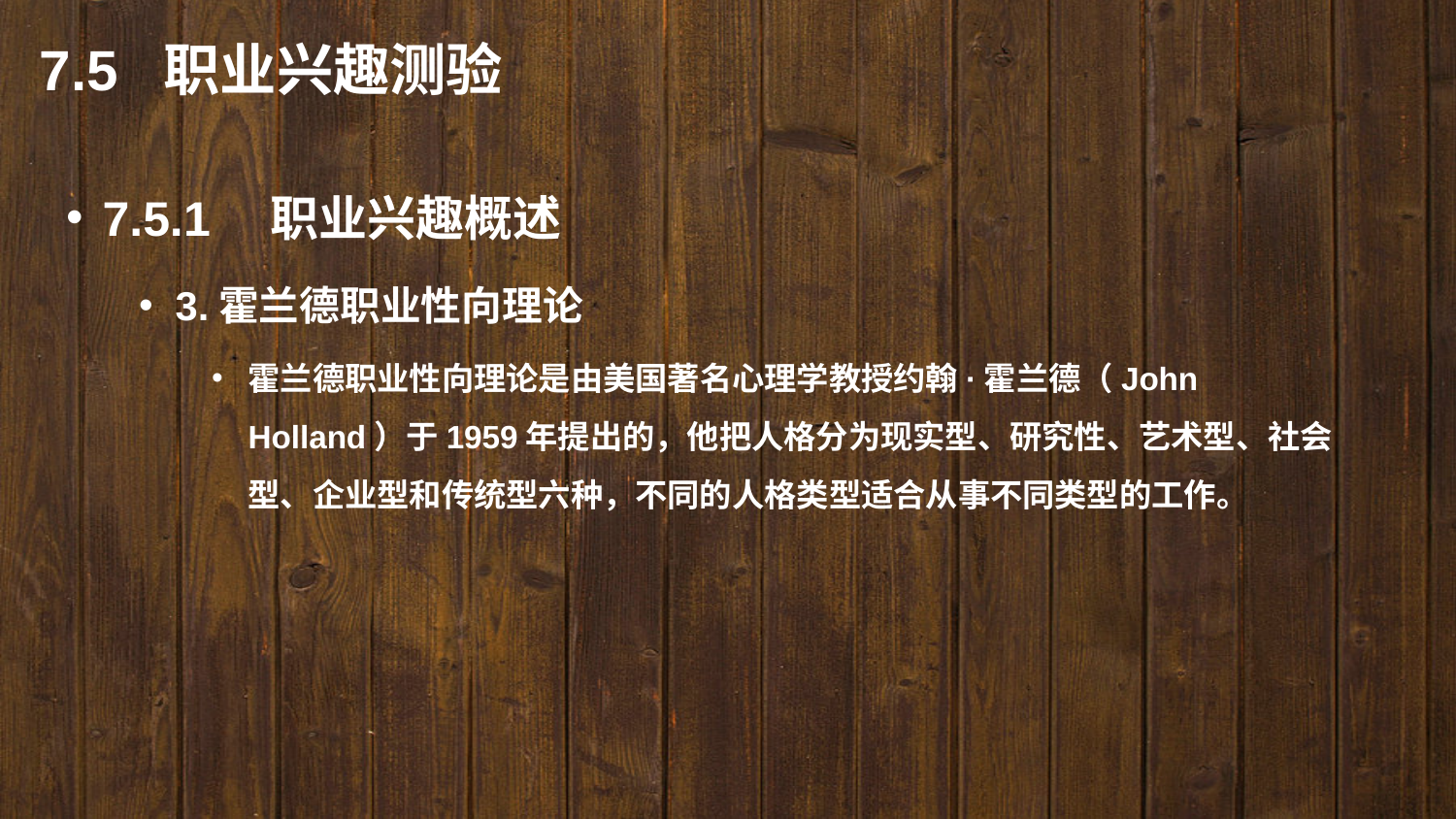

7.5  职业兴趣测验
7.5.1　职业兴趣概述
3.霍兰德职业性向理论
霍兰德职业性向理论是由美国著名心理学教授约翰·霍兰德（John Holland）于1959年提出的，他把人格分为现实型、研究性、艺术型、社会型、企业型和传统型六种，不同的人格类型适合从事不同类型的工作。